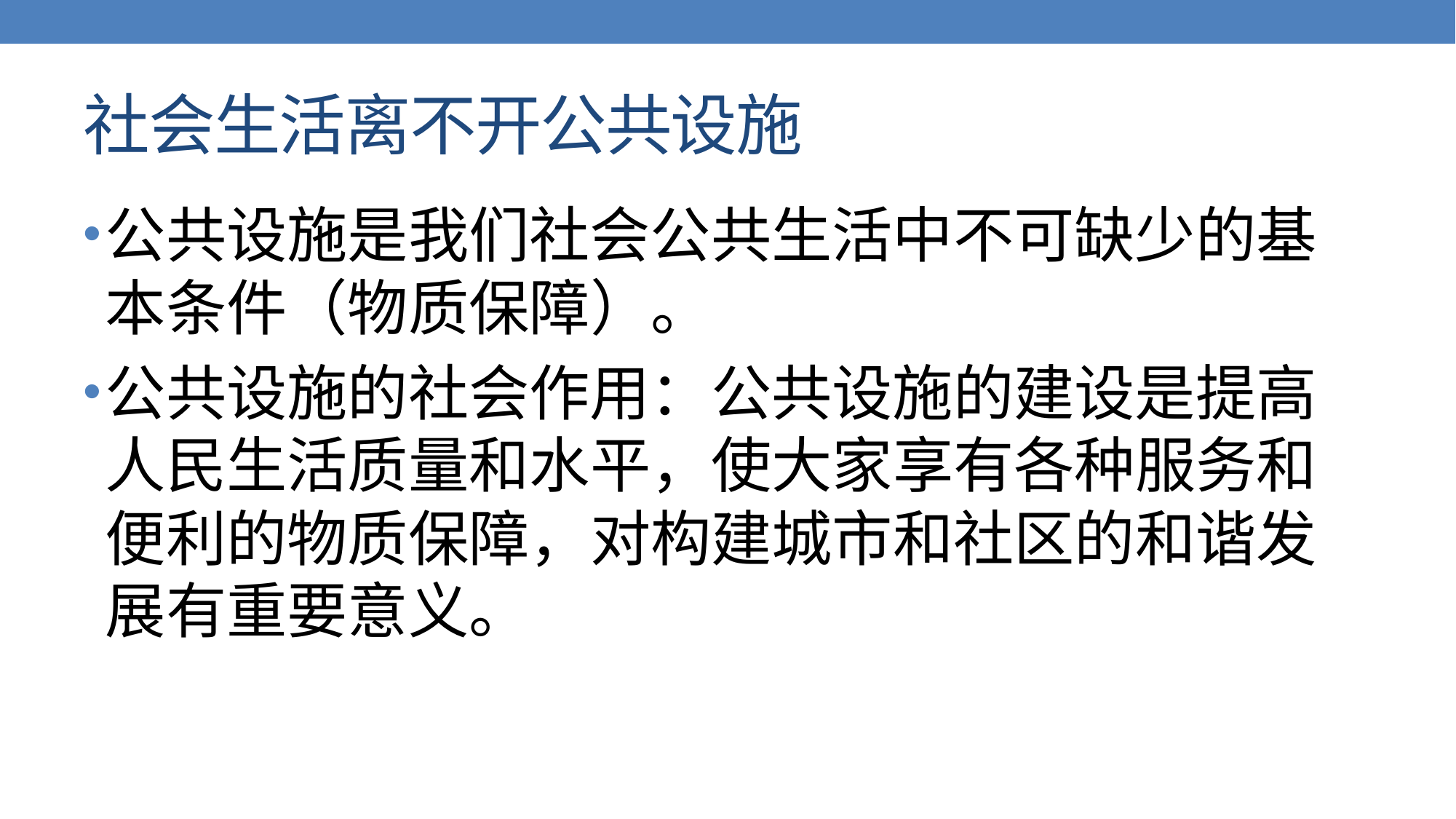

# 社会生活离不开公共设施
公共设施是我们社会公共生活中不可缺少的基本条件（物质保障）。
公共设施的社会作用：公共设施的建设是提高人民生活质量和水平，使大家享有各种服务和便利的物质保障，对构建城市和社区的和谐发展有重要意义。